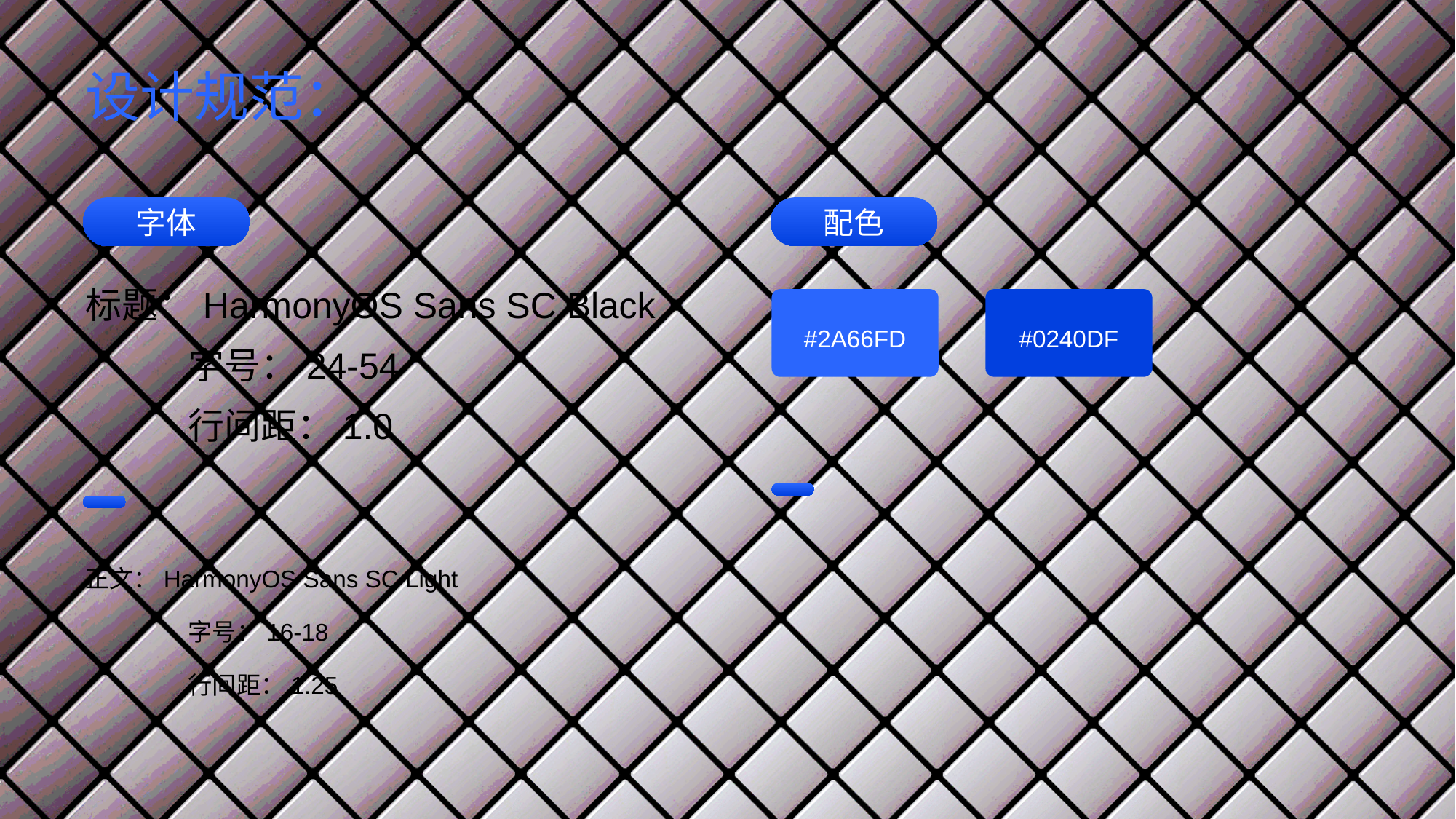

设计规范：
字体
配色
标题：HarmonyOS Sans SC Black

#2A66FD
#0240DF
字号：24-54
行间距：1.0

正文：HarmonyOS Sans SC Light
字号：16-18
行间距：1.25